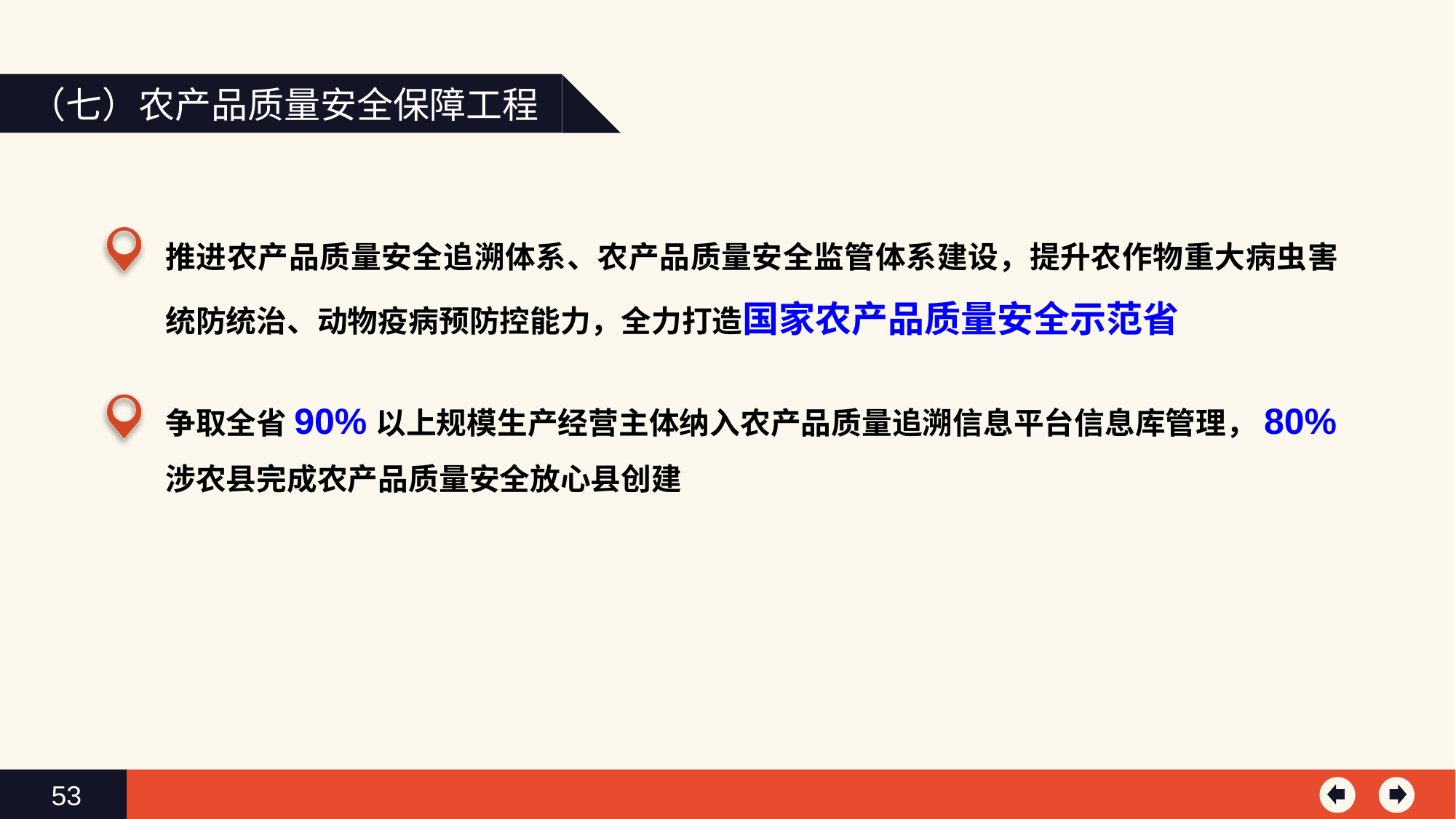

（七）农产品质量安全保障工程
推进农产品质量安全追溯体系、农产品质量安全监管体系建设，提升农作物重大病虫害统防统治、动物疫病预防控能力，全力打造国家农产品质量安全示范省
争取全省90%以上规模生产经营主体纳入农产品质量追溯信息平台信息库管理，80%涉农县完成农产品质量安全放心县创建

53